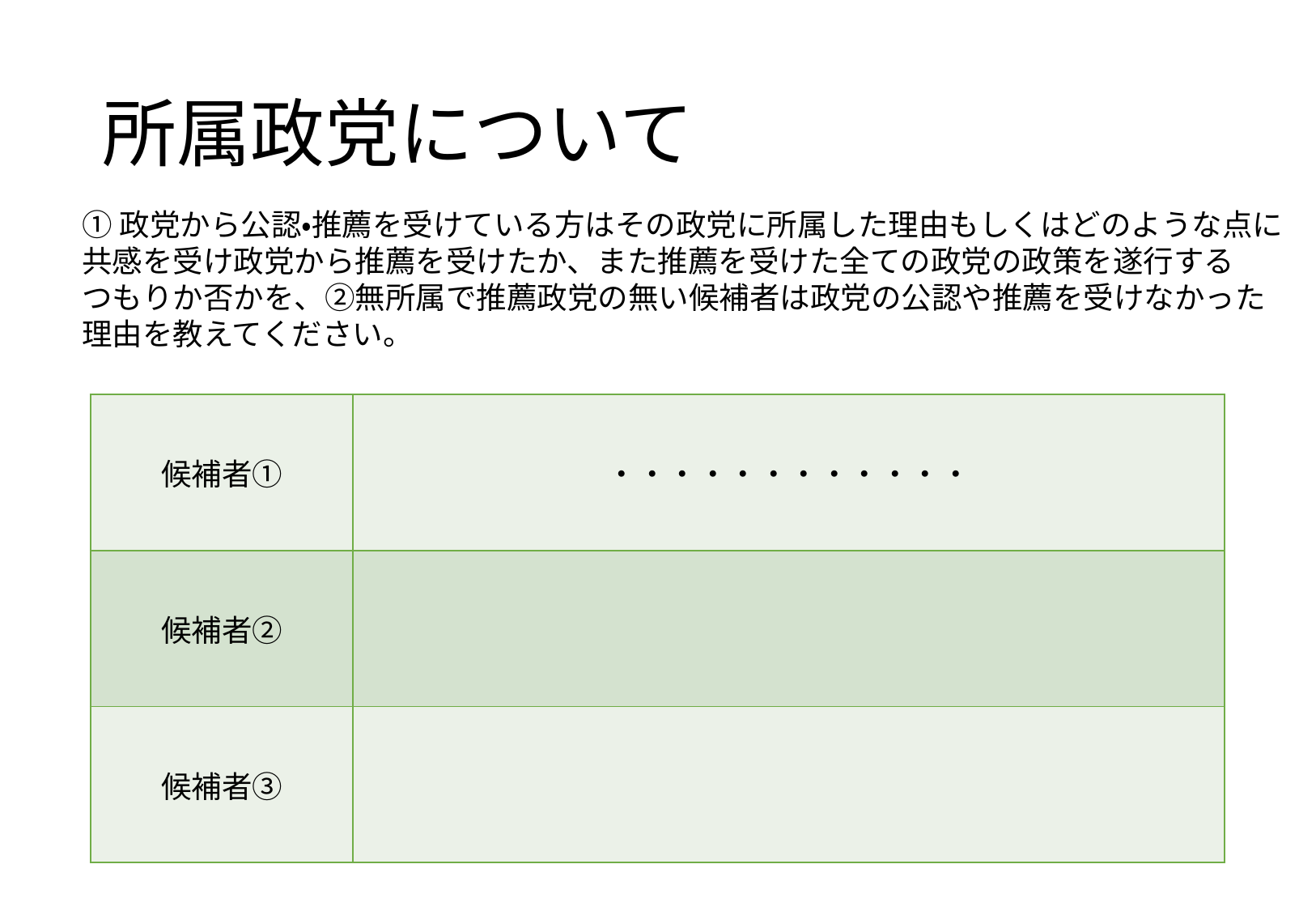

# 所属政党について
①政党から公認・推薦を受けている方はその政党に所属した理由もしくはどのような点に
共感を受け政党から推薦を受けたか、また推薦を受けた全ての政党の政策を遂行する
つもりか否かを、②無所属で推薦政党の無い候補者は政党の公認や推薦を受けなかった
理由を教えてください。
| 候補者① | ・・・・・・・・・・・・ |
| --- | --- |
| 候補者② |  |
| 候補者③ |  |